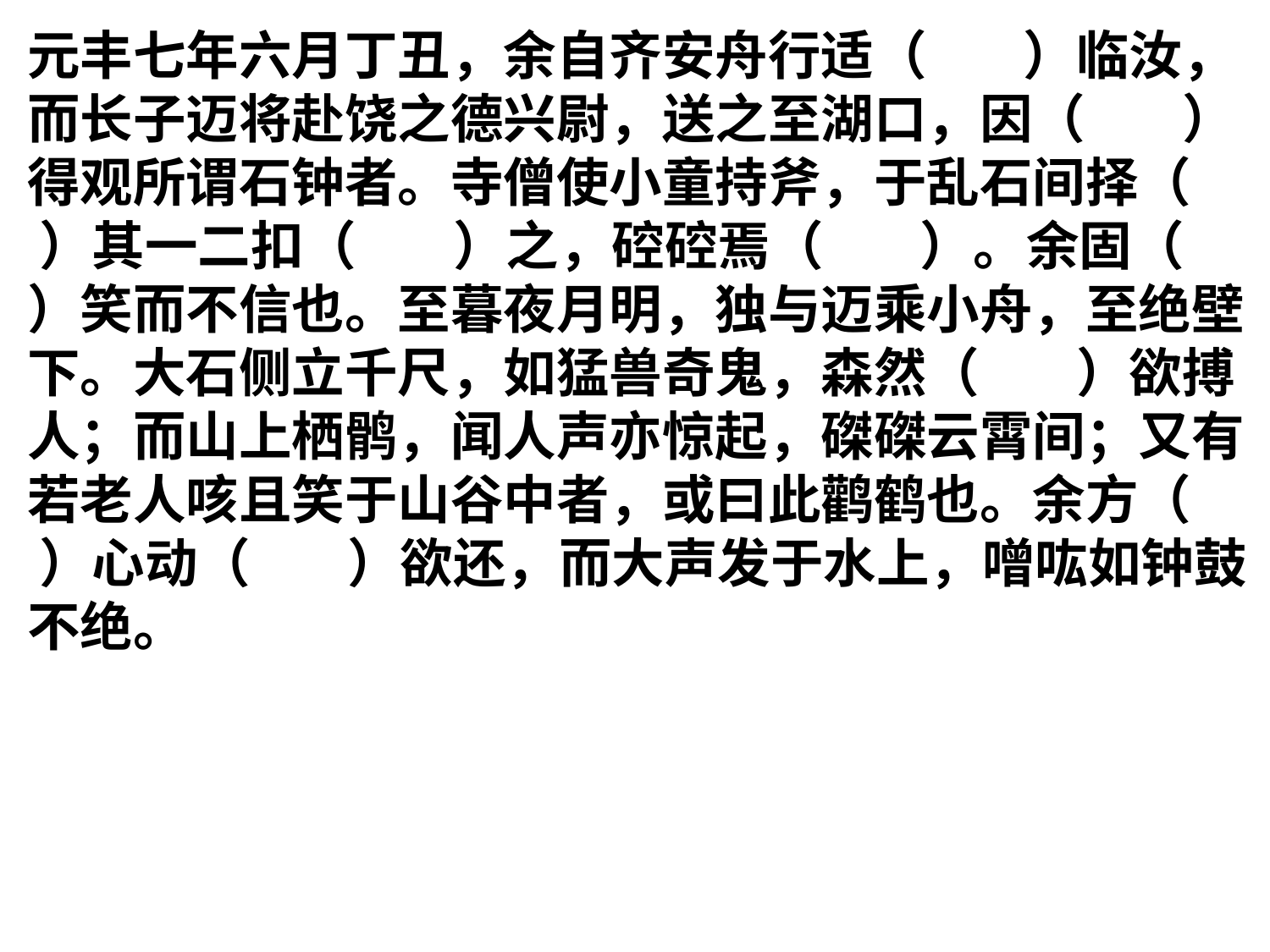

元丰七年六月丁丑，余自齐安舟行适（        ）临汝，而长子迈将赴饶之德兴尉，送之至湖口，因（        ）得观所谓石钟者。寺僧使小童持斧，于乱石间择（        ）其一二扣（        ）之，硿硿焉（        ）。余固（        ）笑而不信也。至暮夜月明，独与迈乘小舟，至绝壁下。大石侧立千尺，如猛兽奇鬼，森然（        ）欲搏人；而山上栖鹘，闻人声亦惊起，磔磔云霄间；又有若老人咳且笑于山谷中者，或曰此鹳鹤也。余方（        ）心动（        ）欲还，而大声发于水上，噌吰如钟鼓不绝。